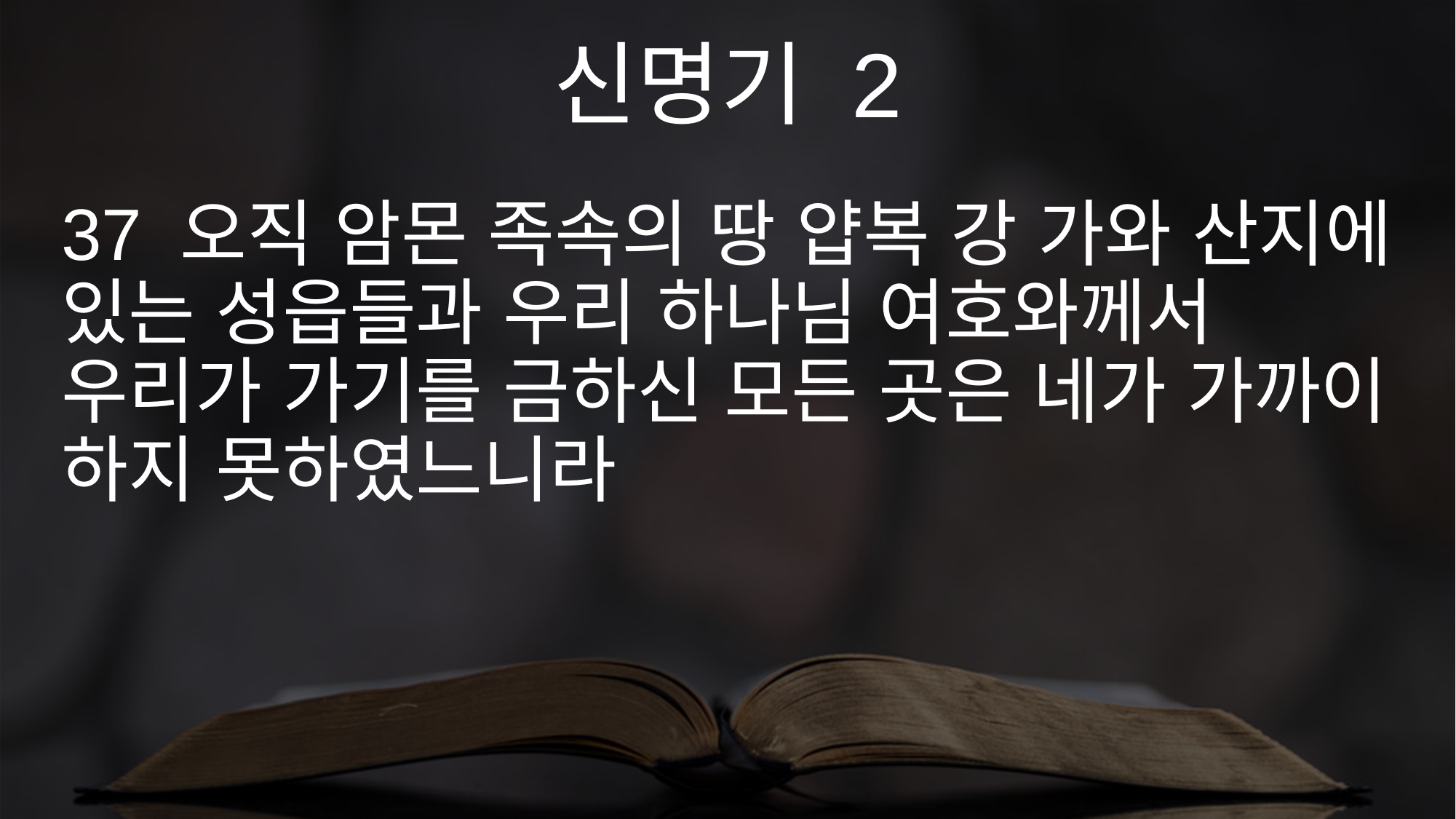

신명기 2
37 오직 암몬 족속의 땅 얍복 강 가와 산지에 있는 성읍들과 우리 하나님 여호와께서 우리가 가기를 금하신 모든 곳은 네가 가까이 하지 못하였느니라